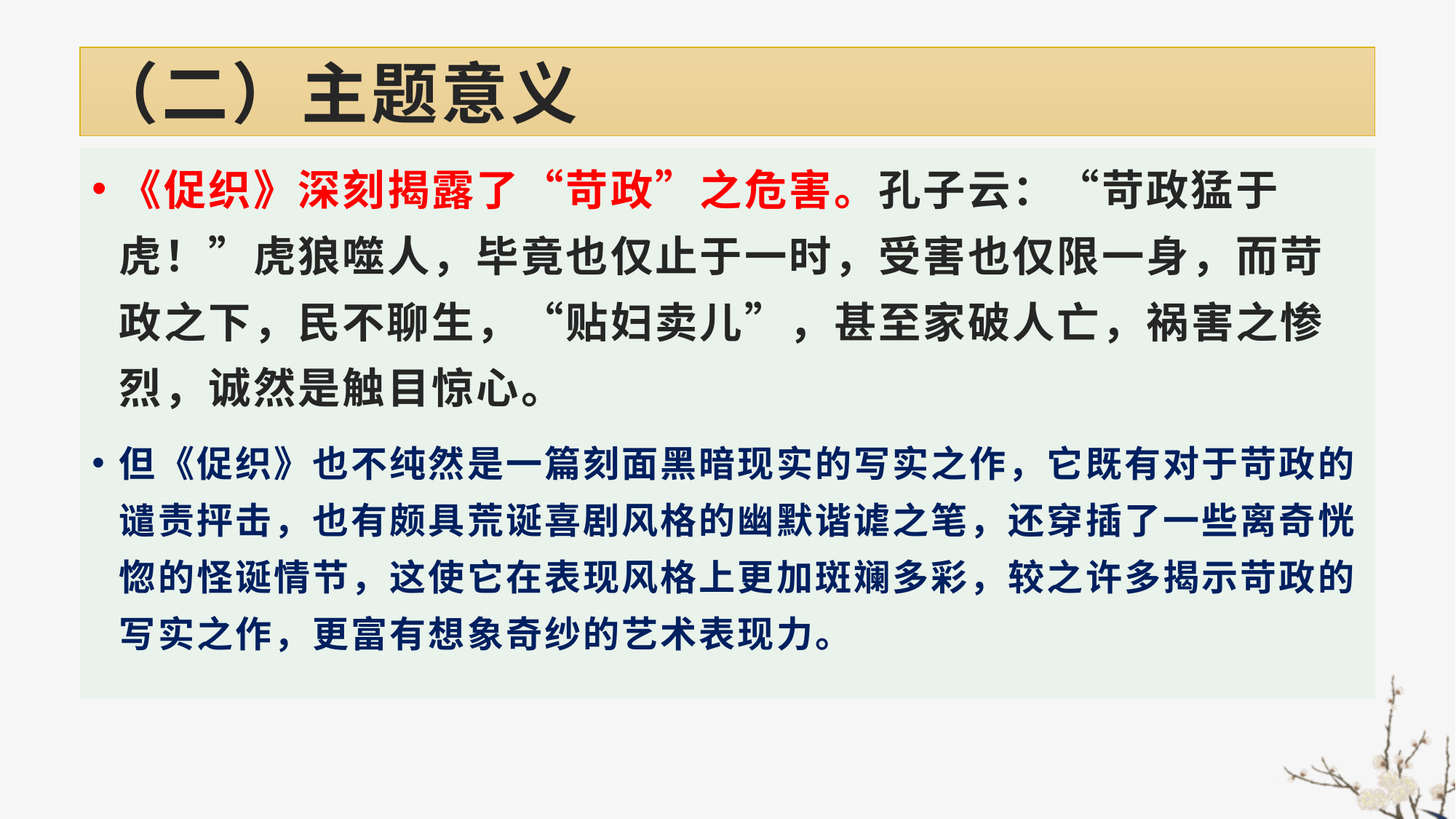

# （二）主题意义
《促织》深刻揭露了“苛政”之危害。孔子云：“苛政猛于虎！”虎狼噬人，毕竟也仅止于一时，受害也仅限一身，而苛政之下，民不聊生，“贴妇卖儿”，甚至家破人亡，祸害之惨烈，诚然是触目惊心。
但《促织》也不纯然是一篇刻面黑暗现实的写实之作，它既有对于苛政的谴责抨击，也有颇具荒诞喜剧风格的幽默谐谑之笔，还穿插了一些离奇恍惚的怪诞情节，这使它在表现风格上更加斑斓多彩，较之许多揭示苛政的写实之作，更富有想象奇纱的艺术表现力。